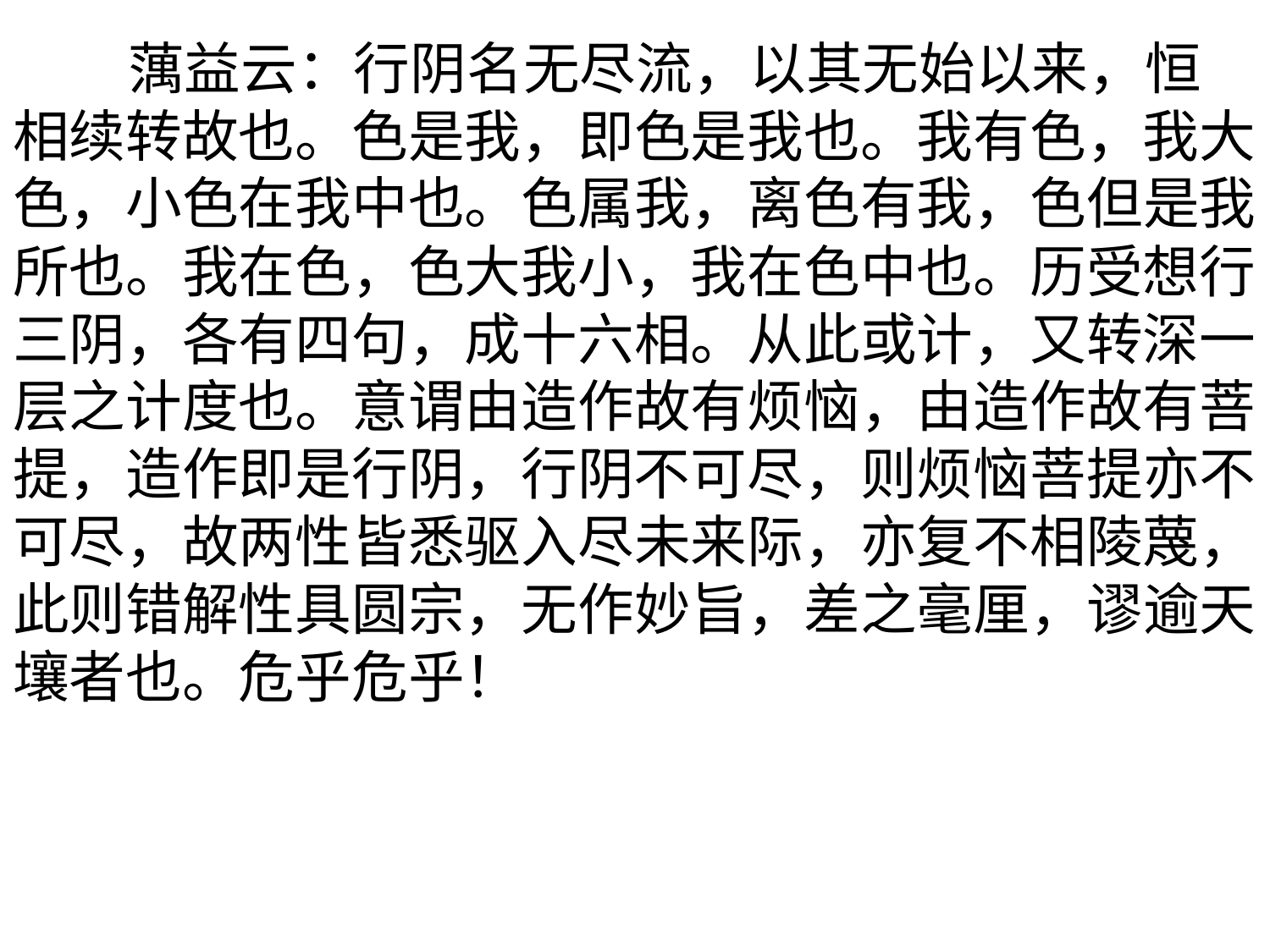

蕅益云：行阴名无尽流，以其无始以来，恒相续转故也。色是我，即色是我也。我有色，我大色，小色在我中也。色属我，离色有我，色但是我所也。我在色，色大我小，我在色中也。历受想行三阴，各有四句，成十六相。从此或计，又转深一层之计度也。意谓由造作故有烦恼，由造作故有菩提，造作即是行阴，行阴不可尽，则烦恼菩提亦不可尽，故两性皆悉驱入尽未来际，亦复不相陵蔑，此则错解性具圆宗，无作妙旨，差之毫厘，谬逾天壤者也。危乎危乎！